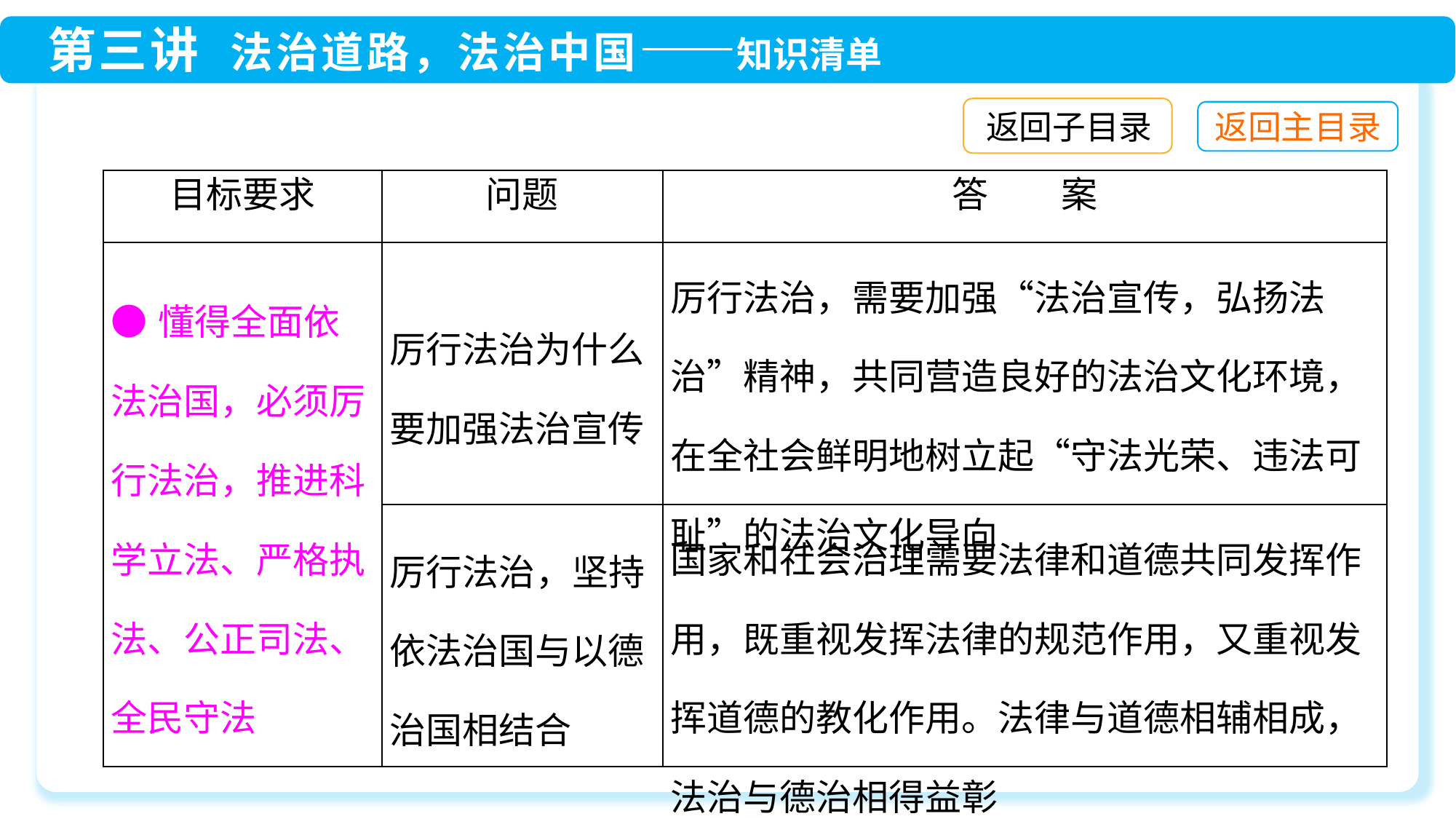

返回子目录
| 目标要求 | 问题 | 答　　案 |
| --- | --- | --- |
| ●懂得全面依法治国，必须厉行法治，推进科学立法、严格执法、公正司法、全民守法 | 厉行法治为什么要加强法治宣传 | 厉行法治，需要加强“法治宣传，弘扬法治”精神，共同营造良好的法治文化环境，在全社会鲜明地树立起“守法光荣、违法可耻”的法治文化导向 |
|  | 厉行法治，坚持依法治国与以德治国相结合 | 国家和社会治理需要法律和道德共同发挥作用，既重视发挥法律的规范作用，又重视发挥道德的教化作用。法律与道德相辅相成，法治与德治相得益彰 |